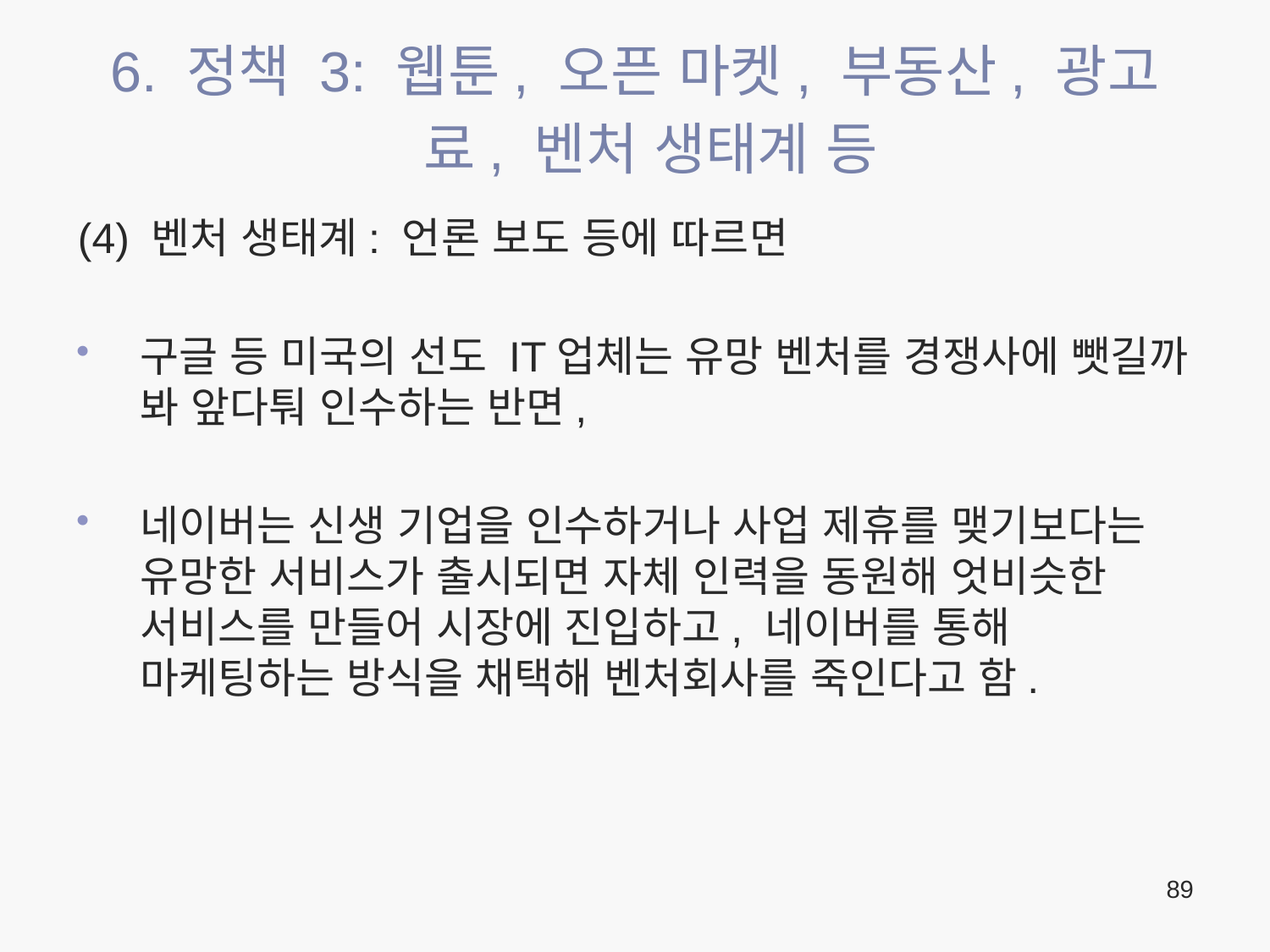

# 6. 정책 3: 웹툰, 오픈 마켓, 부동산, 광고료, 벤처 생태계 등
(4) 벤처 생태계: 언론 보도 등에 따르면

구글 등 미국의 선도 IT업체는 유망 벤처를 경쟁사에 뺏길까 봐 앞다퉈 인수하는 반면,

네이버는 신생 기업을 인수하거나 사업 제휴를 맺기보다는 유망한 서비스가 출시되면 자체 인력을 동원해 엇비슷한 서비스를 만들어 시장에 진입하고, 네이버를 통해 마케팅하는 방식을 채택해 벤처회사를 죽인다고 함.

89